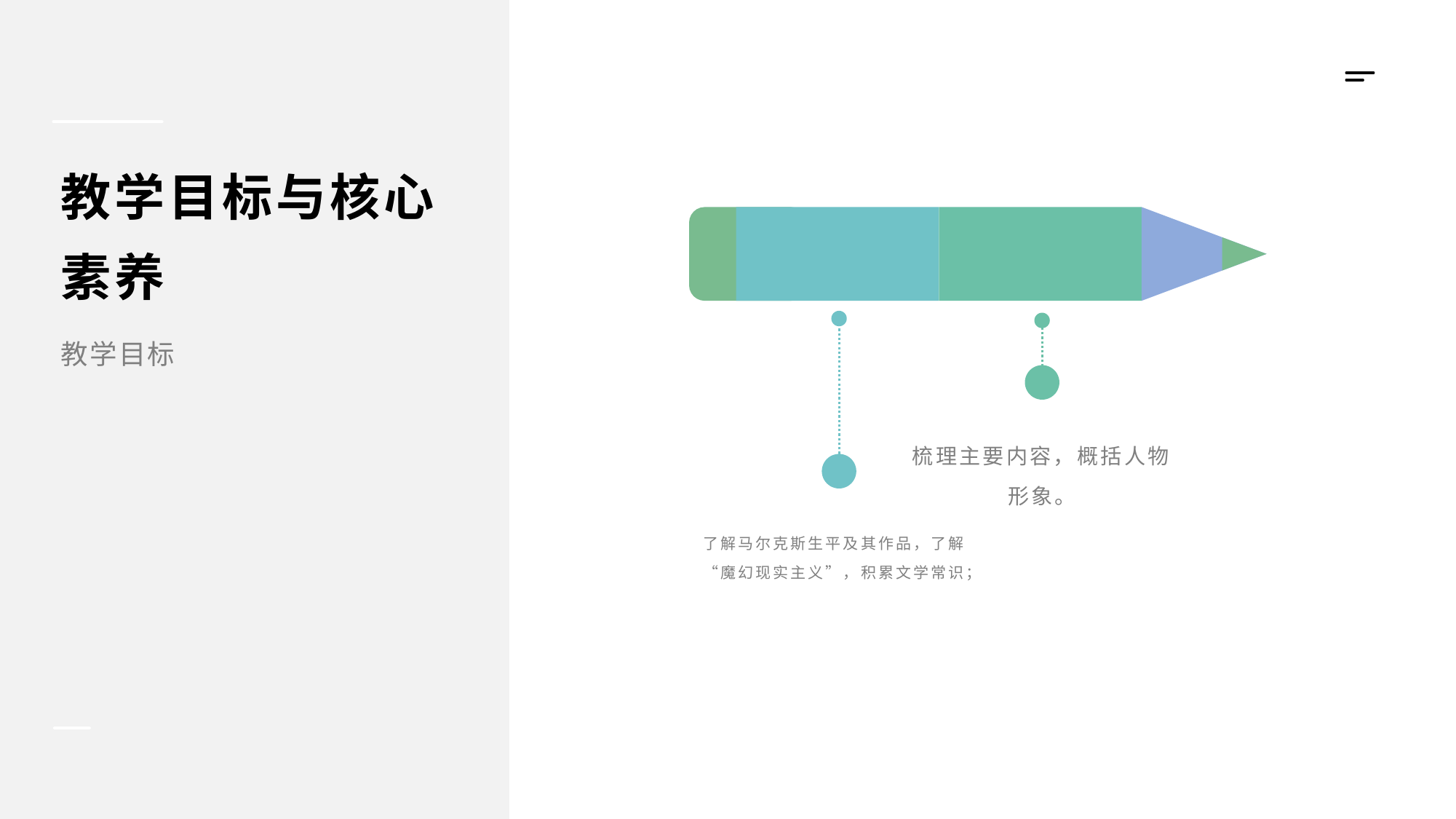

教学目标与核心素养

教学目标

梳理主要内容，概括人物形象。

了解马尔克斯生平及其作品，了解“魔幻现实主义”，积累文学常识；